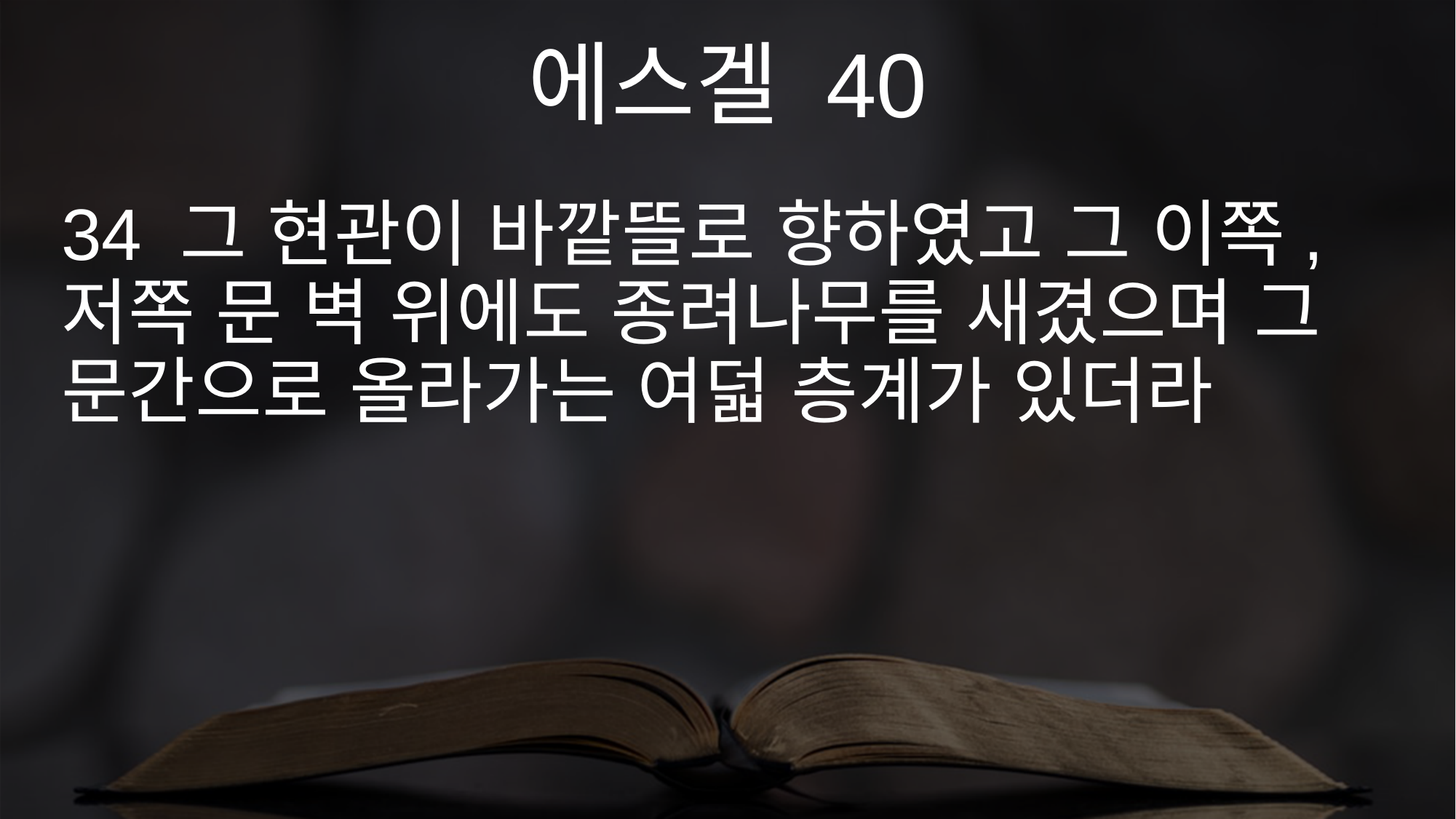

에스겔 40
34 그 현관이 바깥뜰로 향하였고 그 이쪽, 저쪽 문 벽 위에도 종려나무를 새겼으며 그 문간으로 올라가는 여덟 층계가 있더라